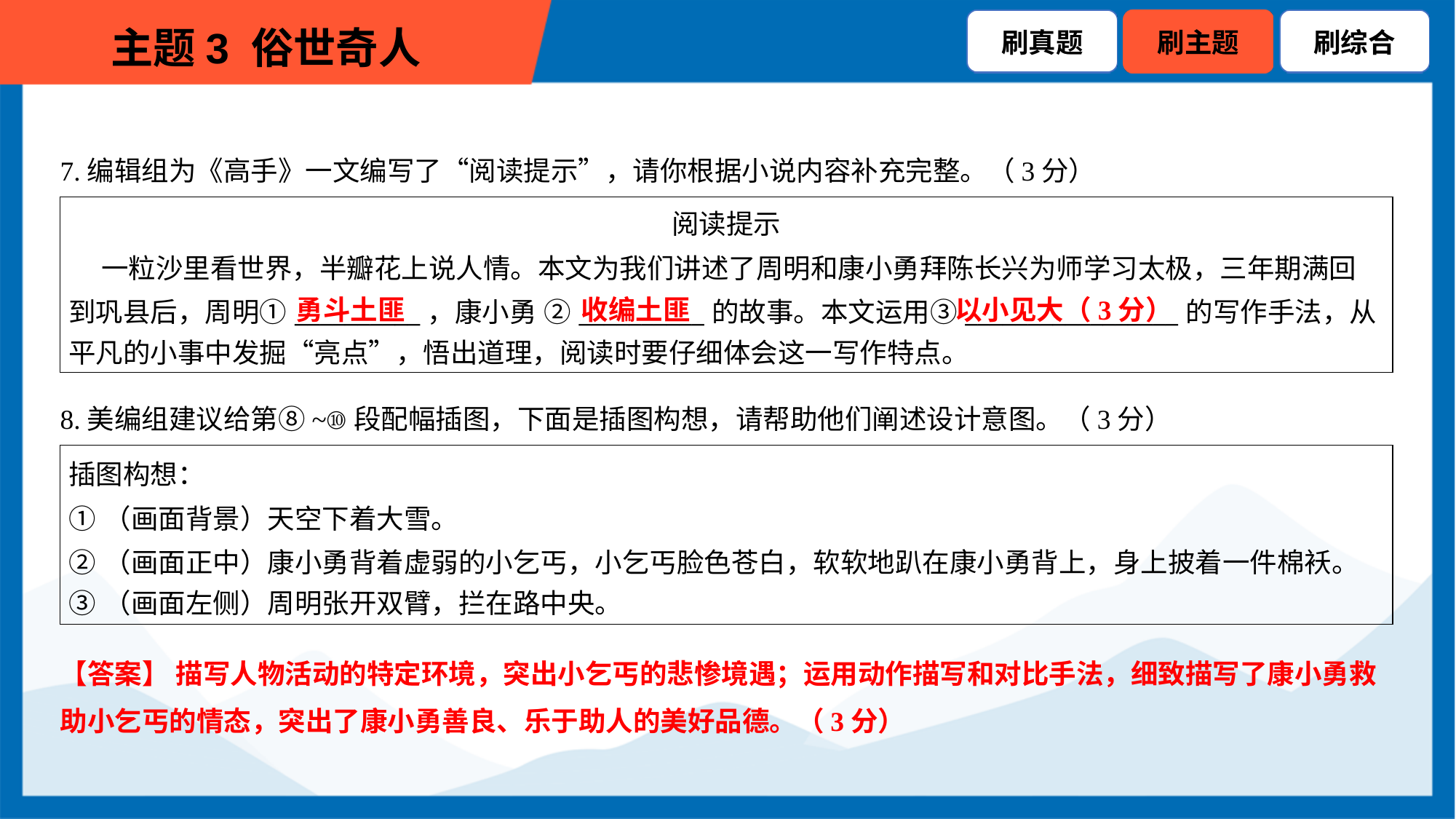

7.编辑组为《高手》一文编写了“阅读提示”，请你根据小说内容补充完整。（3分）
| 阅读提示 一粒沙里看世界，半瓣花上说人情。本文为我们讲述了周明和康小勇拜陈长兴为师学习太极，三年期满回 到巩县后，周明①\_\_\_\_\_\_\_\_\_\_，康小勇 ②\_\_\_\_\_\_\_\_\_\_的故事。本文运用③\_\_\_\_\_\_\_\_\_\_\_\_\_\_\_\_\_的写作手法，从 平凡的小事中发掘“亮点”，悟出道理，阅读时要仔细体会这一写作特点。 |
| --- |
勇斗土匪
收编土匪
以小见大（3分）
8.美编组建议给第⑧~⑩段配幅插图，下面是插图构想，请帮助他们阐述设计意图。（3分）
| 插图构想： ①（画面背景）天空下着大雪。 ②（画面正中）康小勇背着虚弱的小乞丐，小乞丐脸色苍白，软软地趴在康小勇背上，身上披着一件棉袄。 ③（画面左侧）周明张开双臂，拦在路中央。 |
| --- |
【答案】 描写人物活动的特定环境，突出小乞丐的悲惨境遇；运用动作描写和对比手法，细致描写了康小勇救
助小乞丐的情态，突出了康小勇善良、乐于助人的美好品德。（3分）